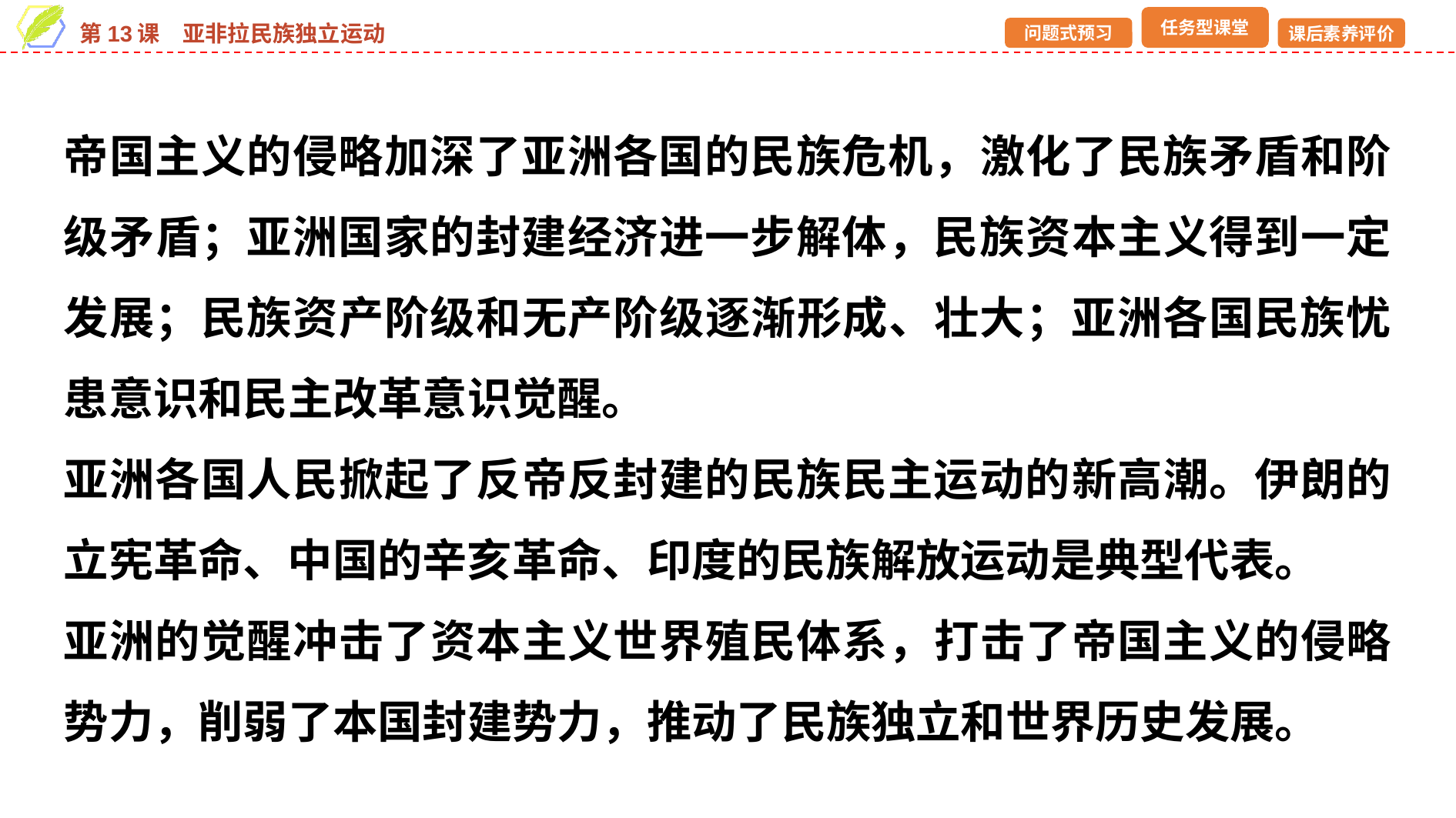

帝国主义的侵略加深了亚洲各国的民族危机，激化了民族矛盾和阶级矛盾；亚洲国家的封建经济进一步解体，民族资本主义得到一定发展；民族资产阶级和无产阶级逐渐形成、壮大；亚洲各国民族忧患意识和民主改革意识觉醒。
亚洲各国人民掀起了反帝反封建的民族民主运动的新高潮。伊朗的立宪革命、中国的辛亥革命、印度的民族解放运动是典型代表。
亚洲的觉醒冲击了资本主义世界殖民体系，打击了帝国主义的侵略势力，削弱了本国封建势力，推动了民族独立和世界历史发展。